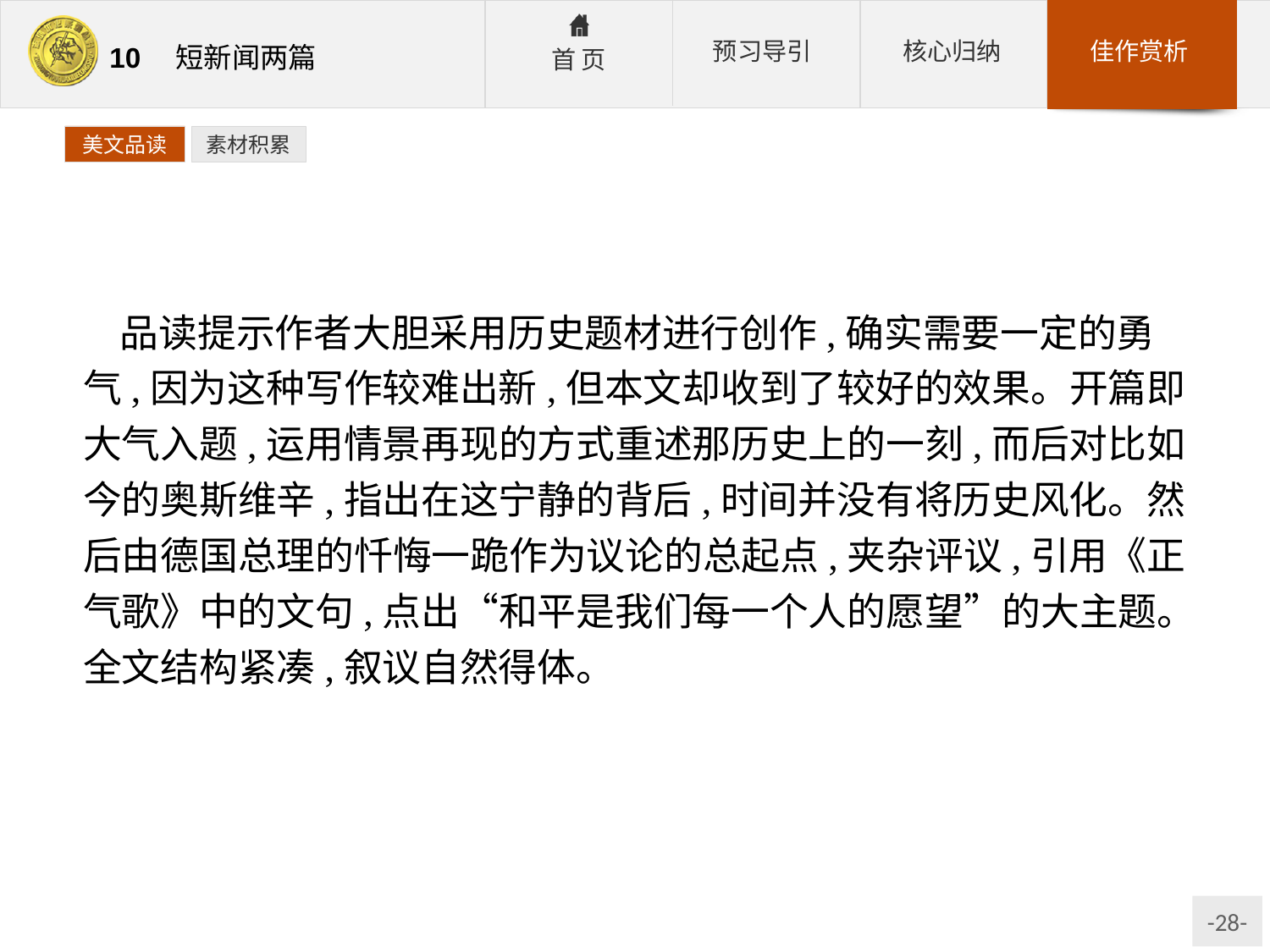

美文品读
素材积累
品读提示作者大胆采用历史题材进行创作,确实需要一定的勇气,因为这种写作较难出新,但本文却收到了较好的效果。开篇即大气入题,运用情景再现的方式重述那历史上的一刻,而后对比如今的奥斯维辛,指出在这宁静的背后,时间并没有将历史风化。然后由德国总理的忏悔一跪作为议论的总起点,夹杂评议,引用《正气歌》中的文句,点出“和平是我们每一个人的愿望”的大主题。全文结构紧凑,叙议自然得体。